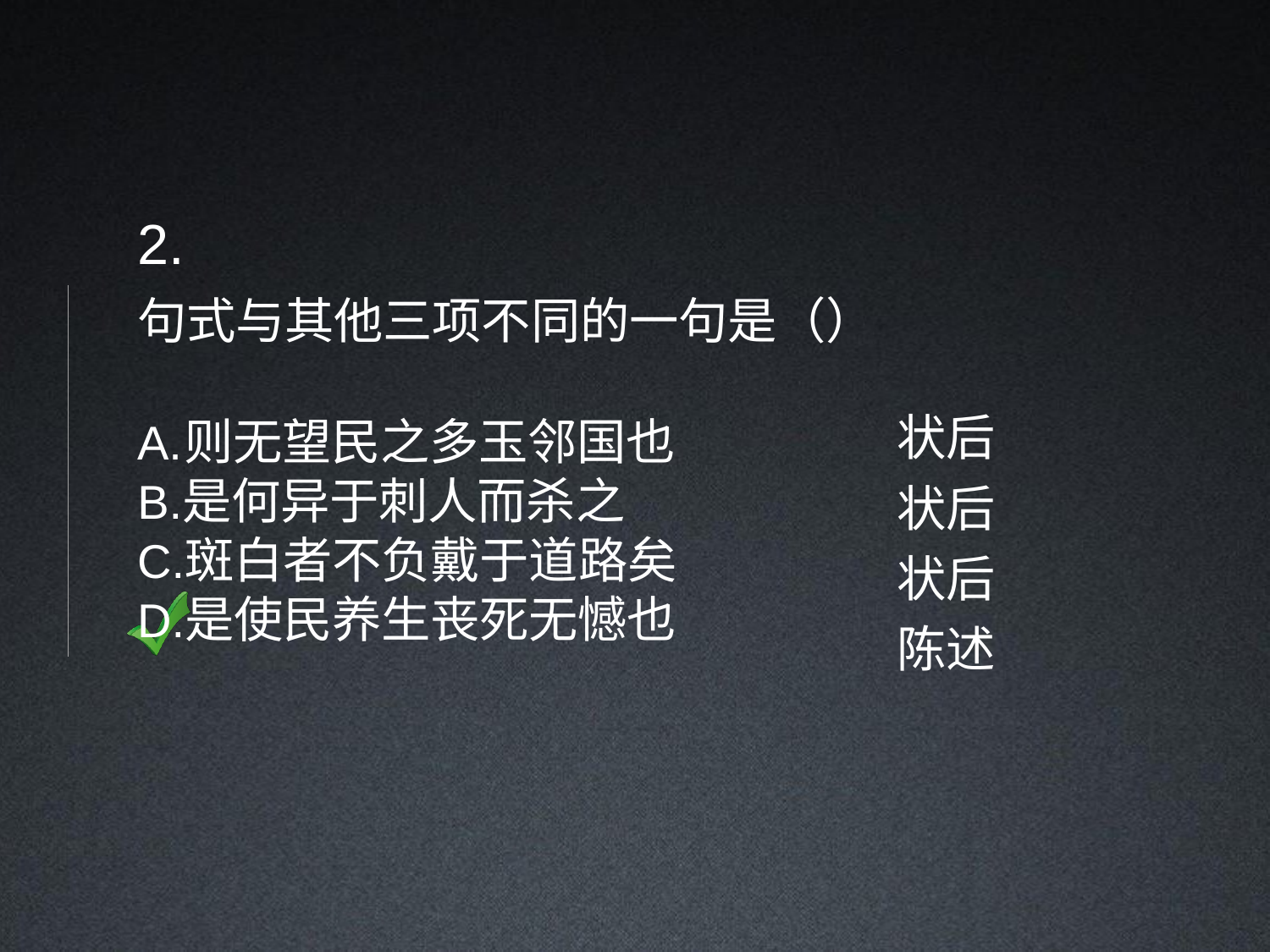

2.
句式与其他三项不同的一句是（）

则无望民之多玉邻国也
是何异于刺人而杀之
斑白者不负戴于道路矣
是使民养生丧死无憾也

状后
状后
状后
陈述